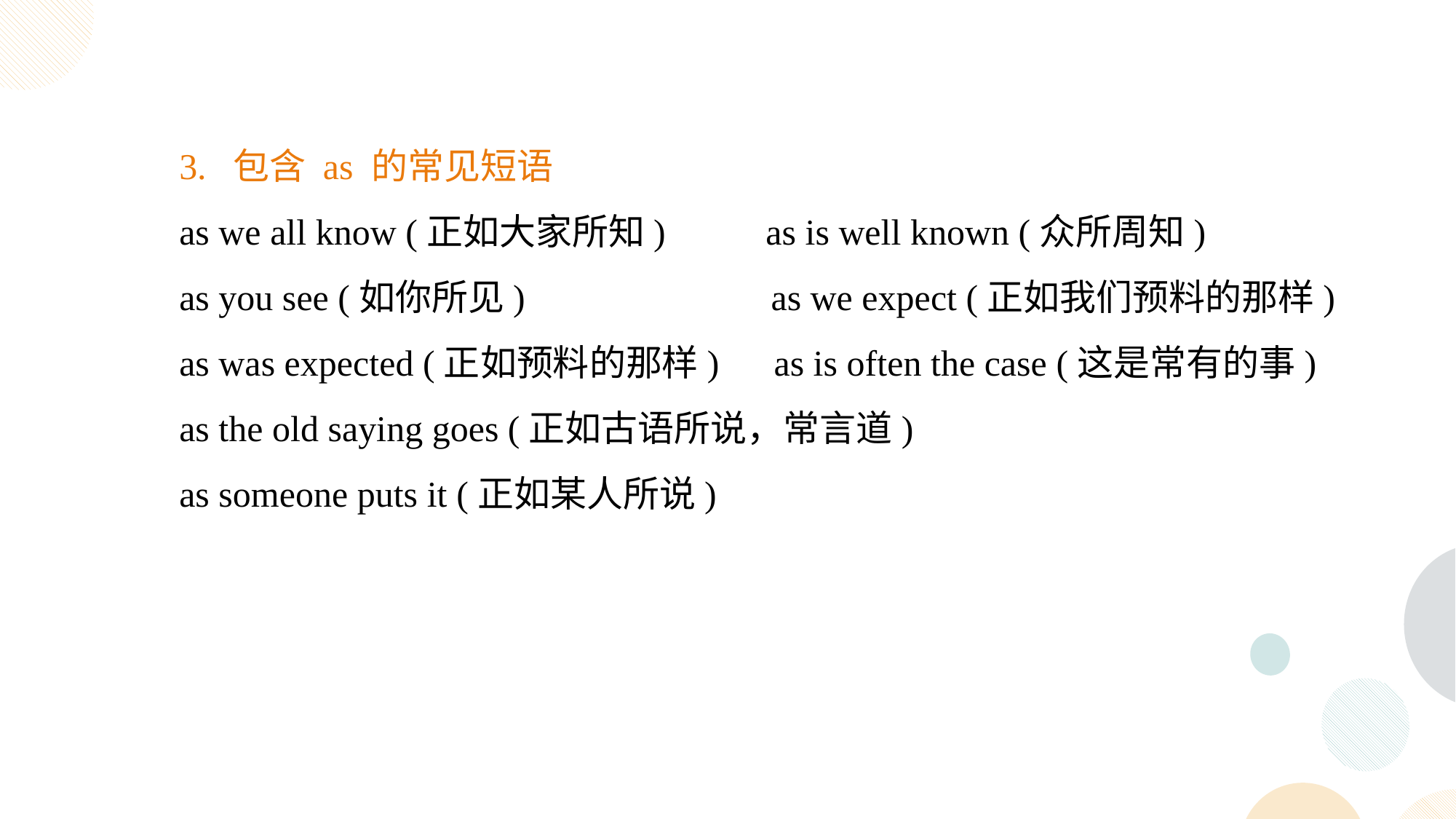

3.  包含 as 的常见短语
as we all know (正如大家所知)           as is well known (众所周知)
as you see (如你所见)                           as we expect (正如我们预料的那样)
as was expected (正如预料的那样)      as is often the case (这是常有的事)
as the old saying goes (正如古语所说，常言道)
as someone puts it (正如某人所说)